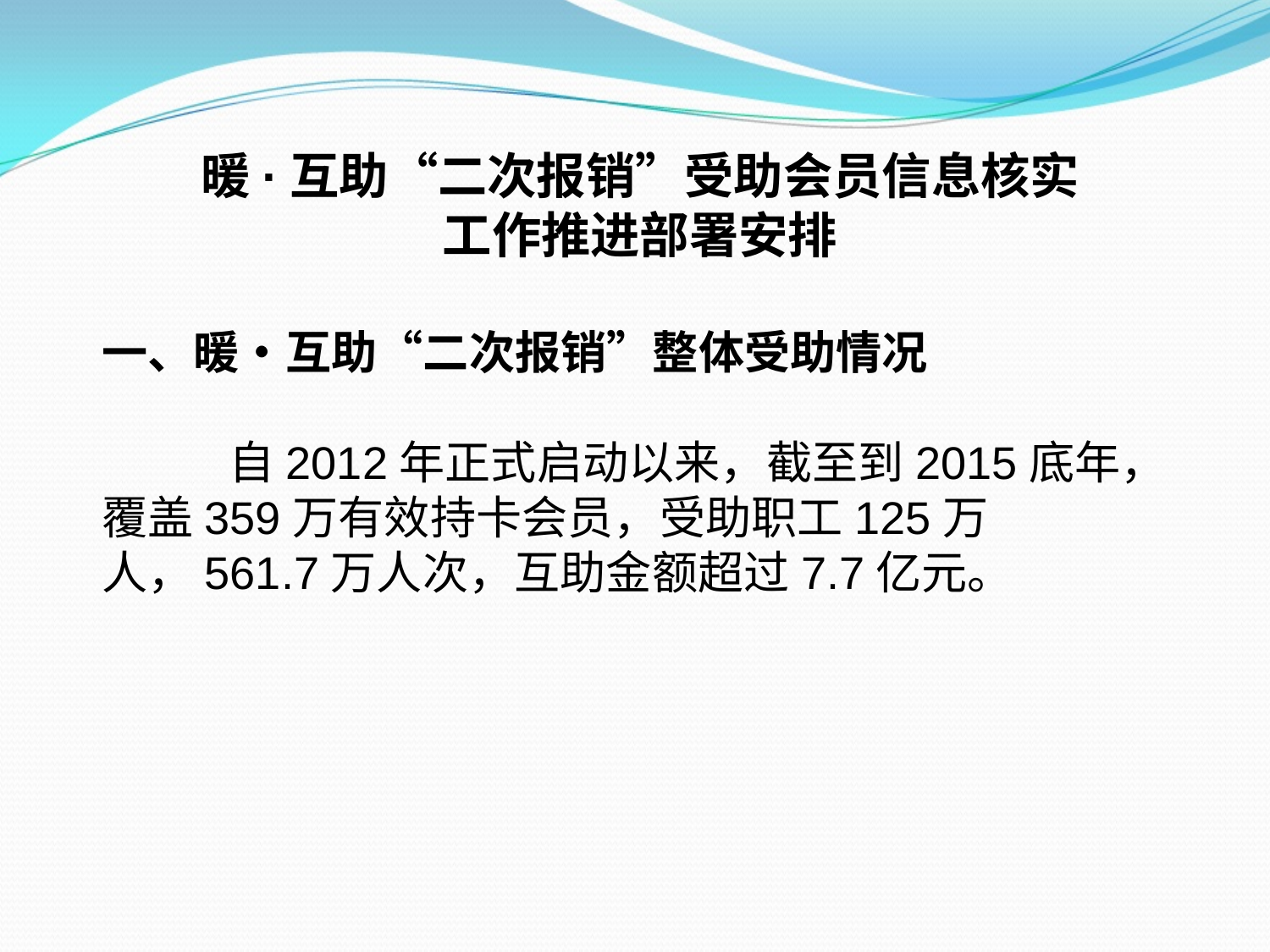

暖·互助“二次报销”受助会员信息核实
工作推进部署安排
一、暖•互助“二次报销”整体受助情况

	自2012年正式启动以来，截至到2015底年，覆盖359万有效持卡会员，受助职工125万人，561.7万人次，互助金额超过7.7亿元。